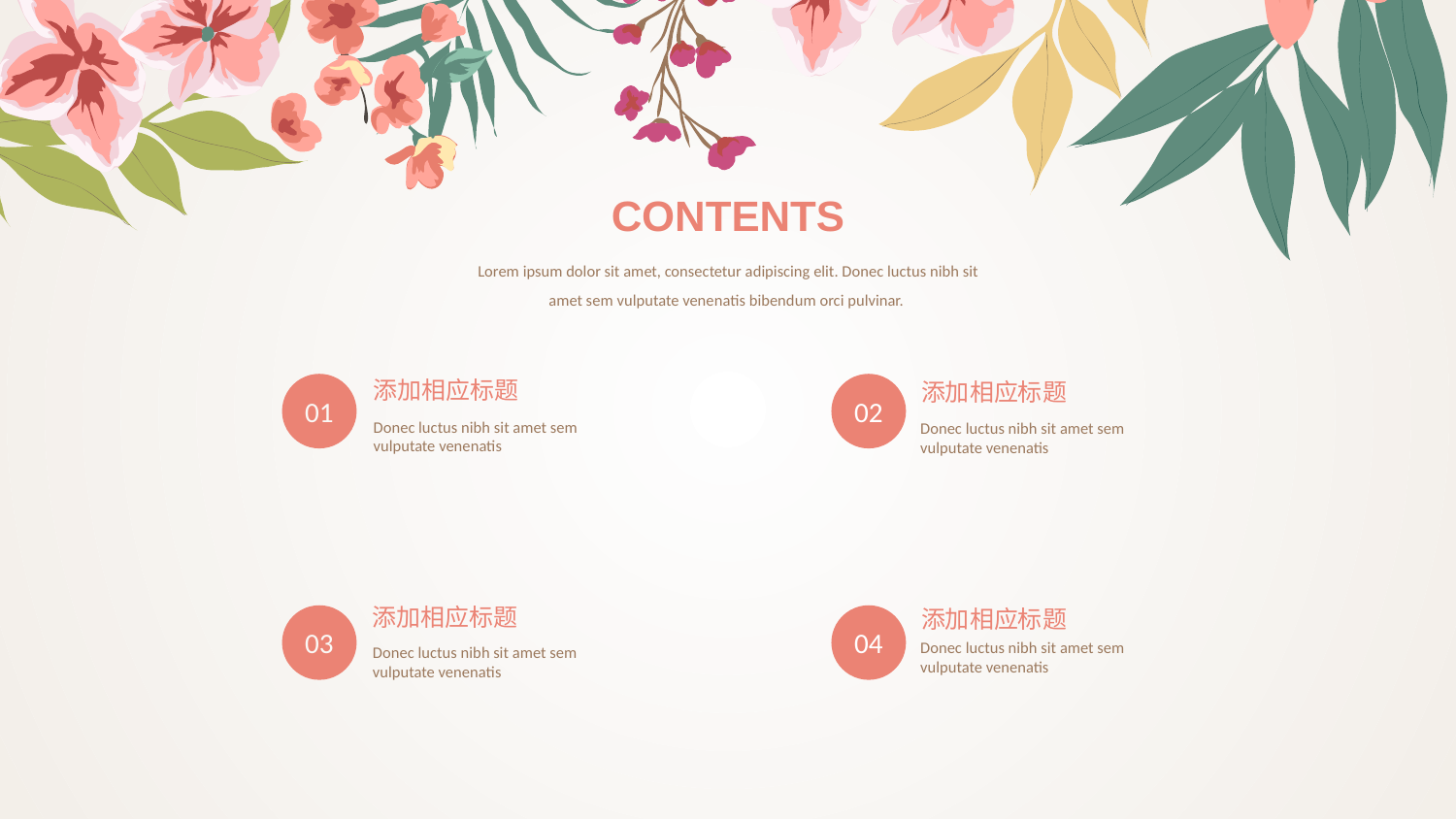

CONTENTS
Lorem ipsum dolor sit amet, consectetur adipiscing elit. Donec luctus nibh sit amet sem vulputate venenatis bibendum orci pulvinar.
添加相应标题
添加相应标题
02
01
Donec luctus nibh sit amet sem vulputate venenatis
Donec luctus nibh sit amet sem vulputate venenatis
添加相应标题
添加相应标题
03
04
Donec luctus nibh sit amet sem vulputate venenatis
Donec luctus nibh sit amet sem vulputate venenatis